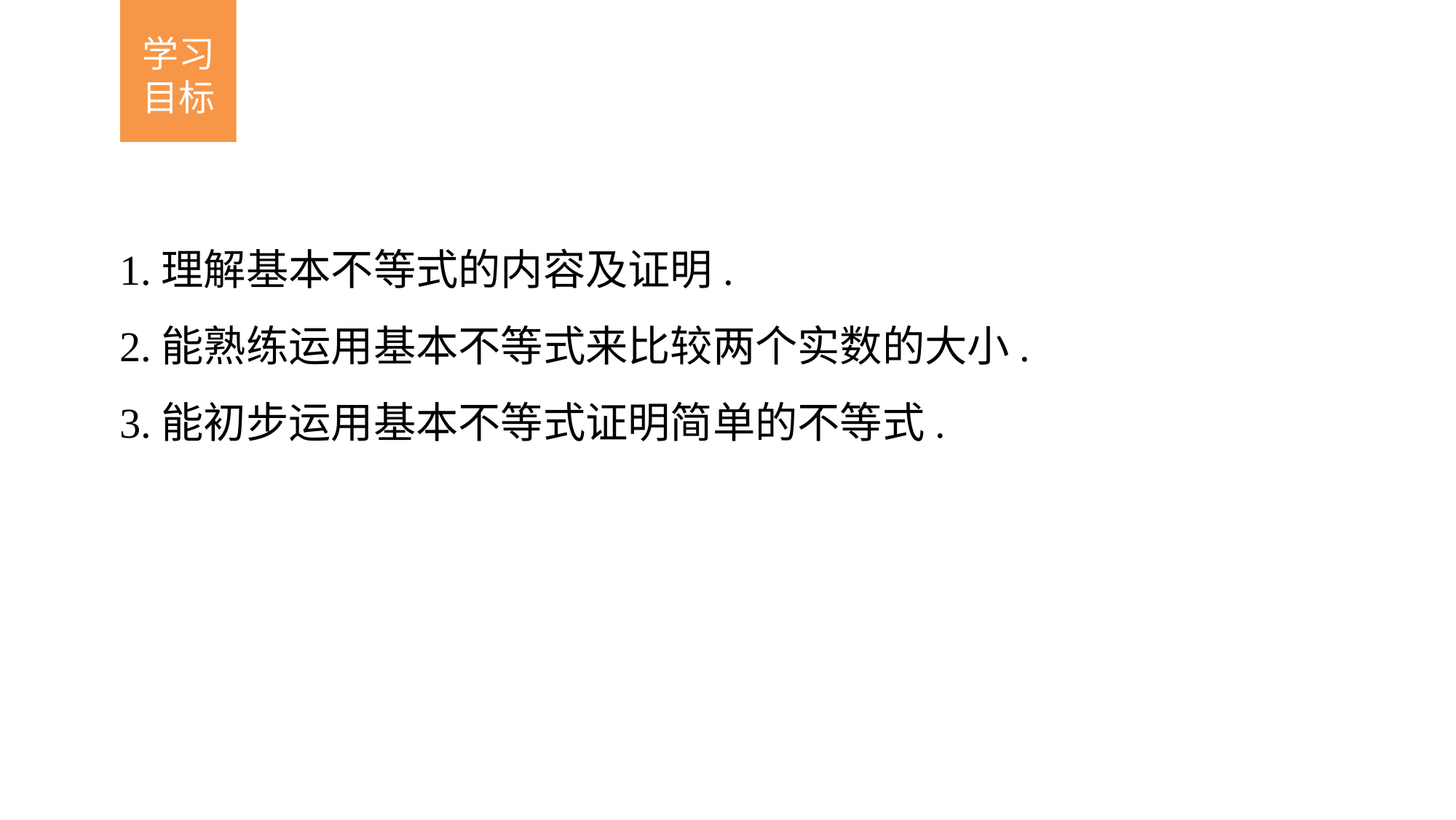

学习目标
1.理解基本不等式的内容及证明.
2.能熟练运用基本不等式来比较两个实数的大小.
3.能初步运用基本不等式证明简单的不等式.